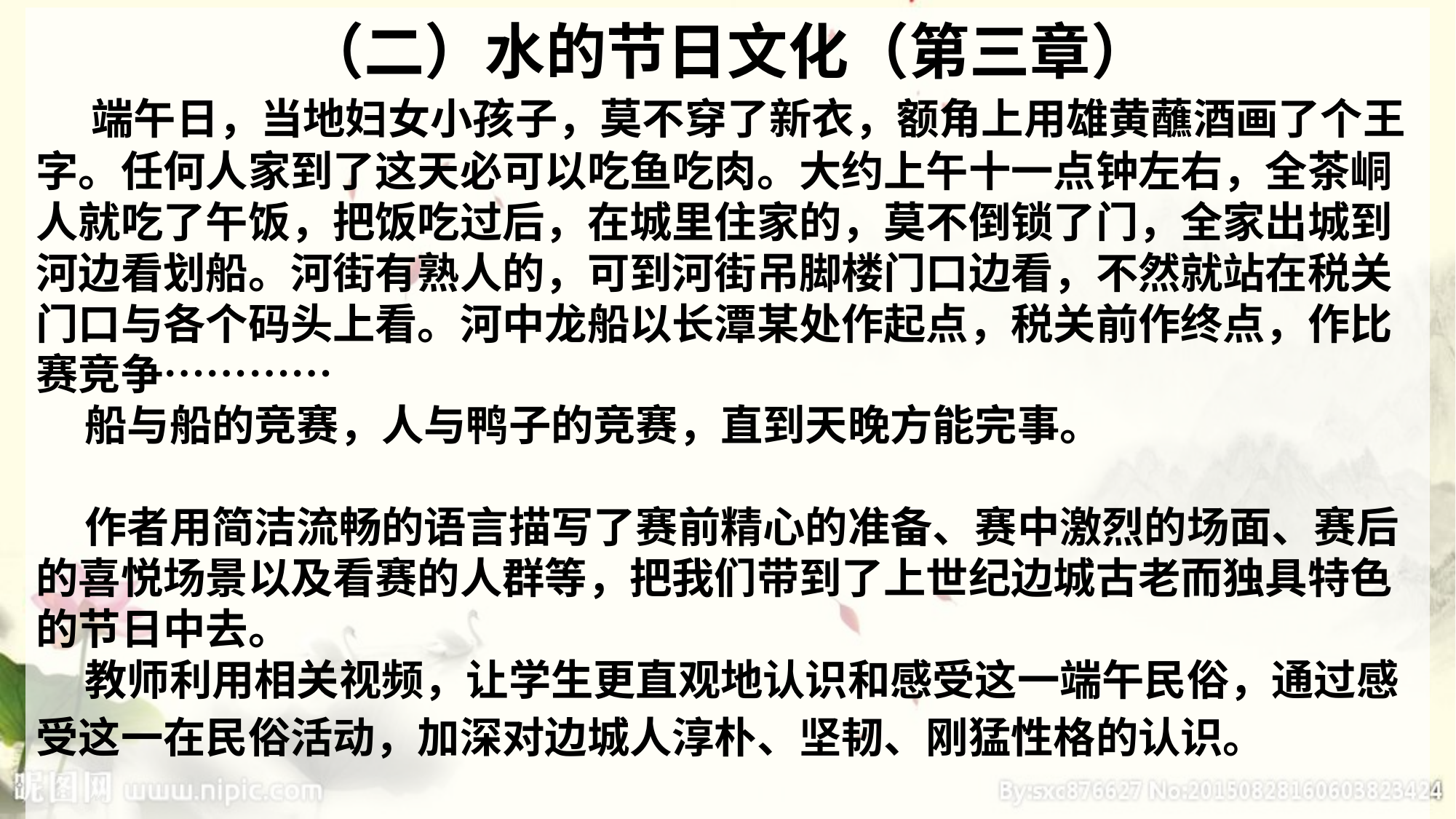

（二）水的节日文化（第三章）
    端午日，当地妇女小孩子，莫不穿了新衣，额角上用雄黄蘸酒画了个王字。任何人家到了这天必可以吃鱼吃肉。大约上午十一点钟左右，全茶峒人就吃了午饭，把饭吃过后，在城里住家的，莫不倒锁了门，全家出城到河边看划船。河街有熟人的，可到河街吊脚楼门口边看，不然就站在税关门口与各个码头上看。河中龙船以长潭某处作起点，税关前作终点，作比赛竞争…………
    船与船的竞赛，人与鸭子的竞赛，直到天晚方能完事。

    作者用简洁流畅的语言描写了赛前精心的准备、赛中激烈的场面、赛后的喜悦场景以及看赛的人群等，把我们带到了上世纪边城古老而独具特色的节日中去。
    教师利用相关视频，让学生更直观地认识和感受这一端午民俗，通过感受这一在民俗活动，加深对边城人淳朴、坚韧、刚猛性格的认识。